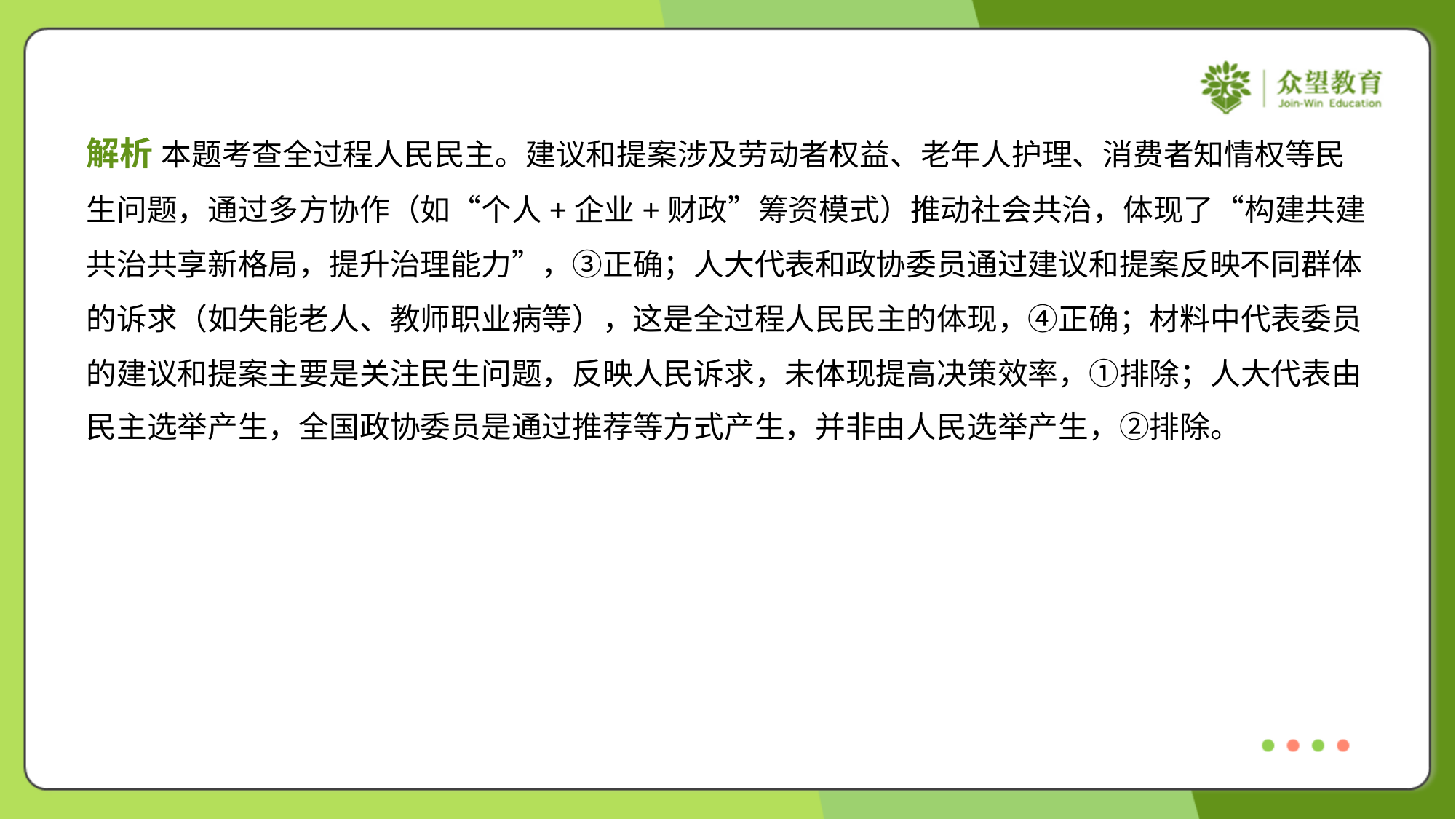

解析 本题考查全过程人民民主。建议和提案涉及劳动者权益、老年人护理、消费者知情权等民
生问题，通过多方协作（如“个人+企业+财政”筹资模式）推动社会共治，体现了“构建共建
共治共享新格局，提升治理能力”，③正确；人大代表和政协委员通过建议和提案反映不同群体
的诉求（如失能老人、教师职业病等），这是全过程人民民主的体现，④正确；材料中代表委员
的建议和提案主要是关注民生问题，反映人民诉求，未体现提高决策效率，①排除；人大代表由
民主选举产生，全国政协委员是通过推荐等方式产生，并非由人民选举产生，②排除。